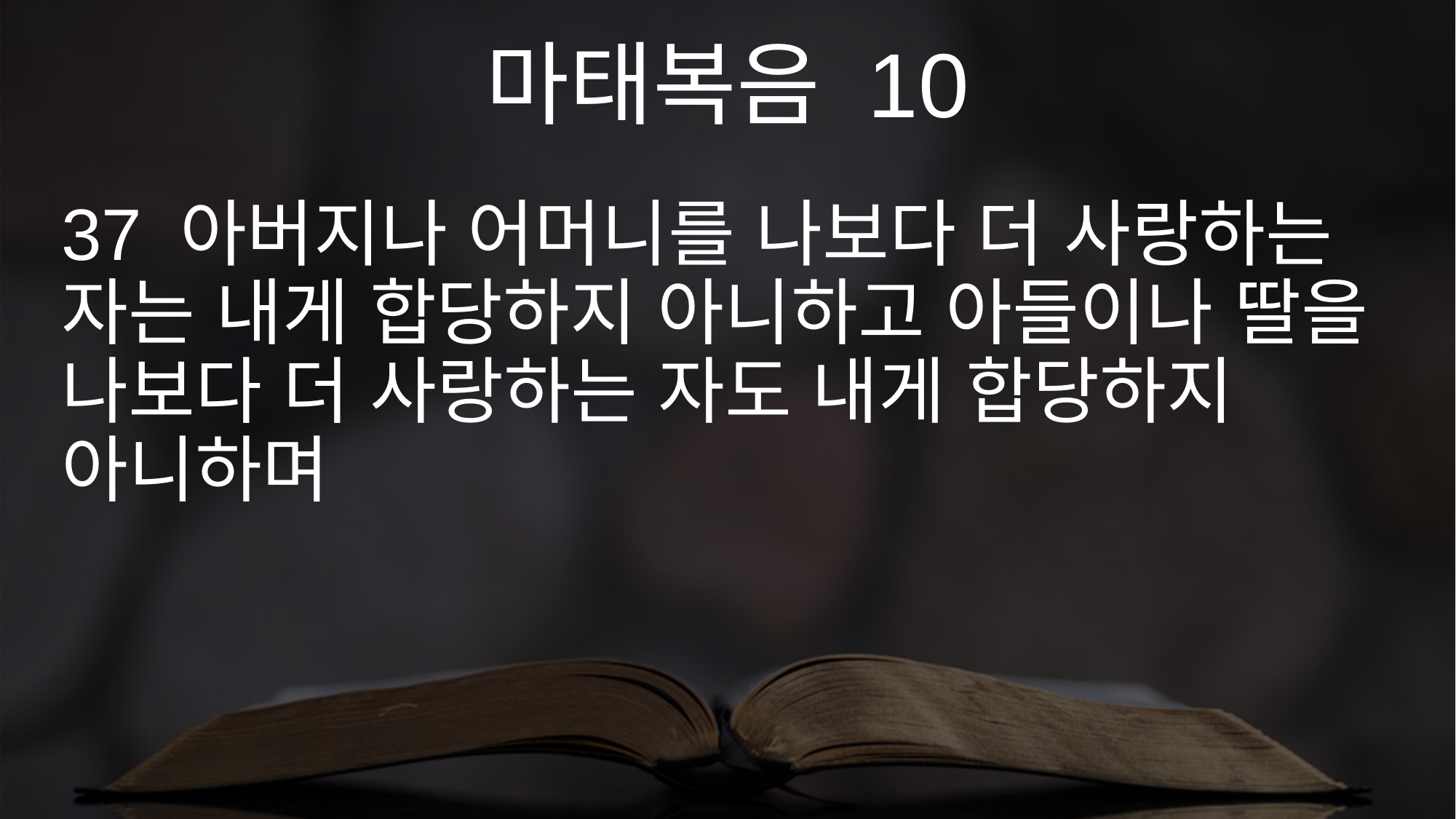

마태복음 10
37 아버지나 어머니를 나보다 더 사랑하는 자는 내게 합당하지 아니하고 아들이나 딸을 나보다 더 사랑하는 자도 내게 합당하지 아니하며